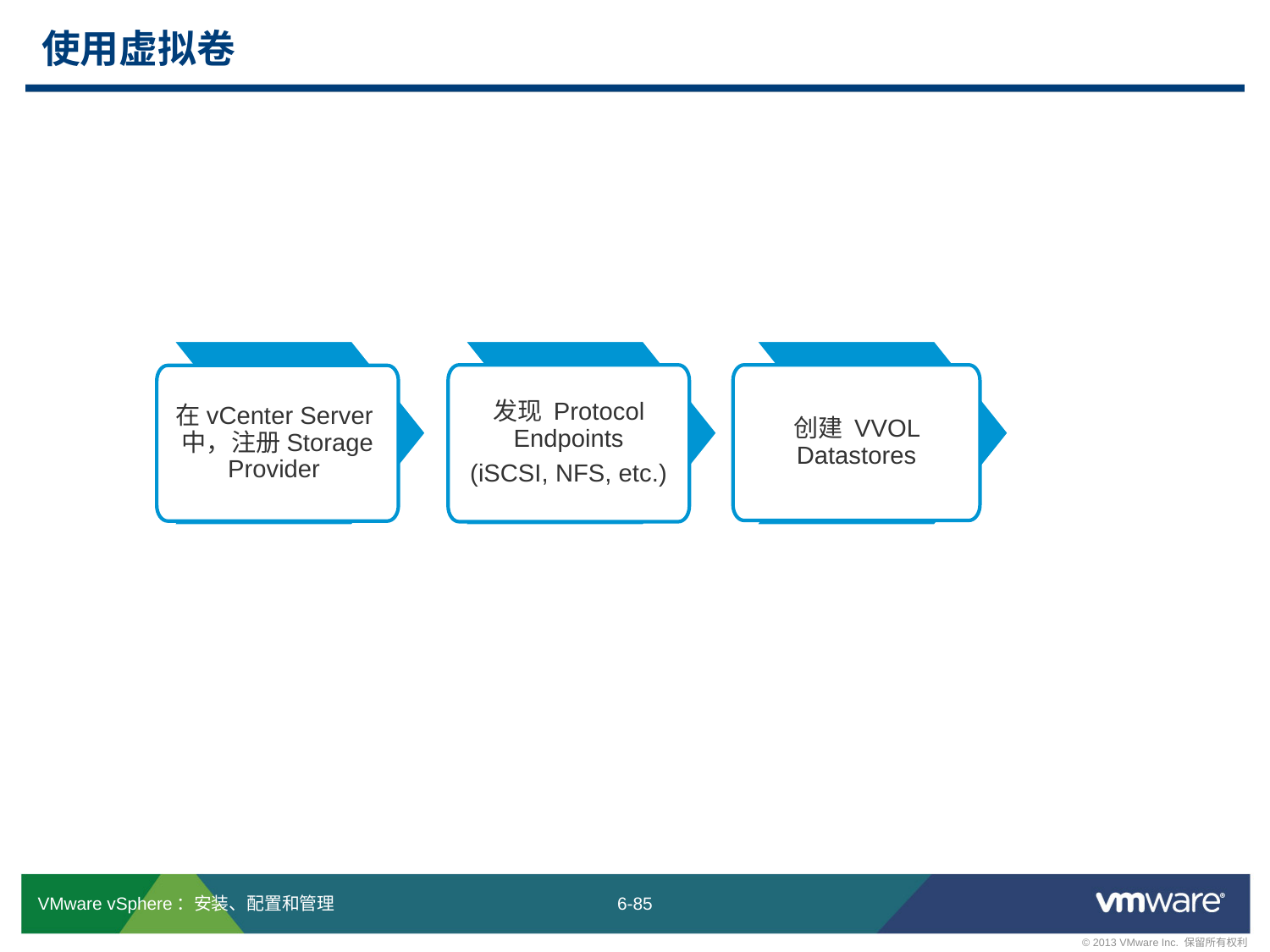

# 使用虚拟卷

发现 Protocol Endpoints
(iSCSI, NFS, etc.)
创建 VVOL Datastores
在vCenter Server中，注册Storage Provider